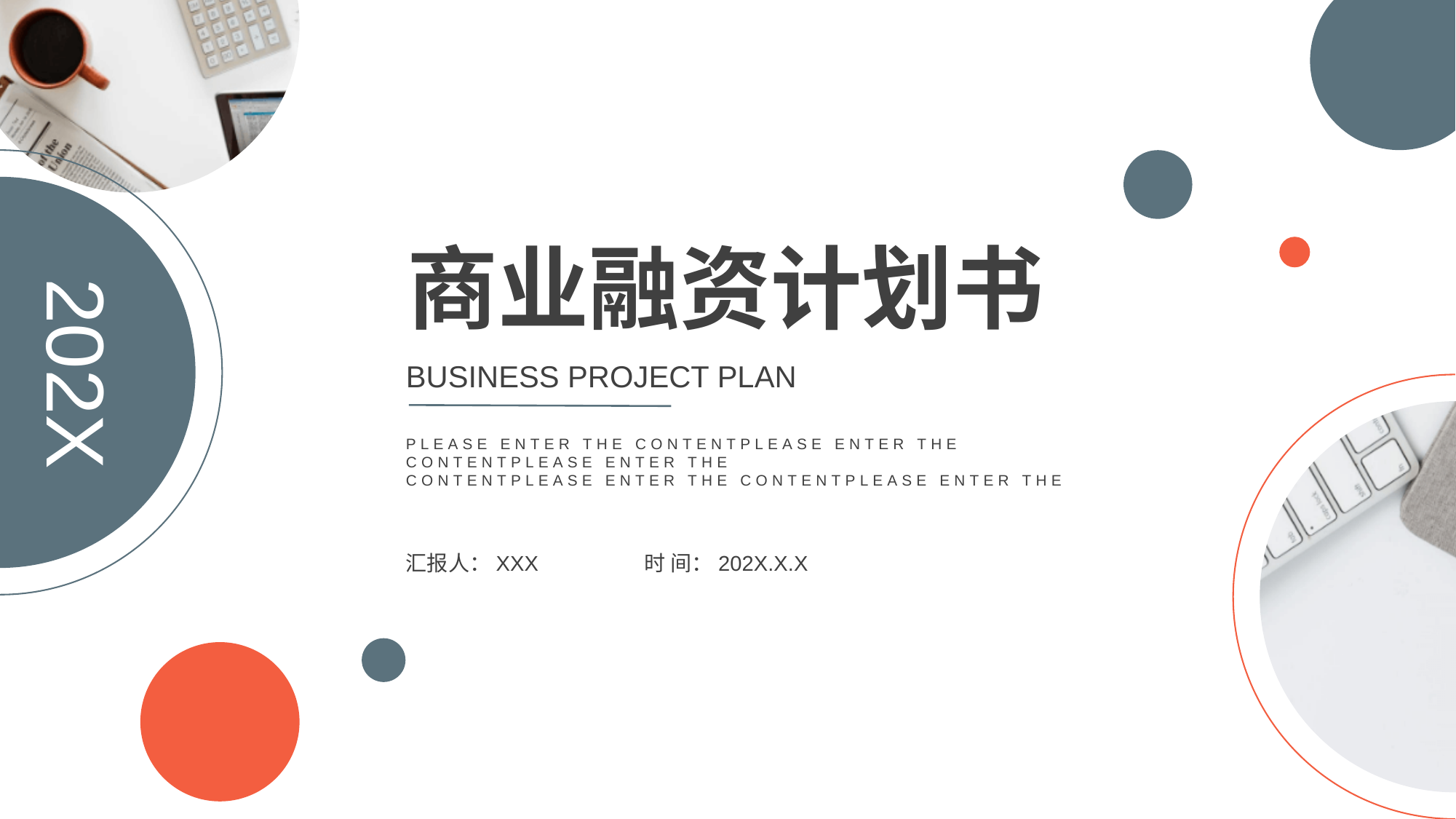

商业融资计划书

202X
BUSINESS PROJECT PLAN

PLEASE ENTER THE CONTENTPLEASE ENTER THE CONTENTPLEASE ENTER THE
CONTENTPLEASE ENTER THE CONTENTPLEASE ENTER THE
汇报人：XXX
时 间：202X.X.X